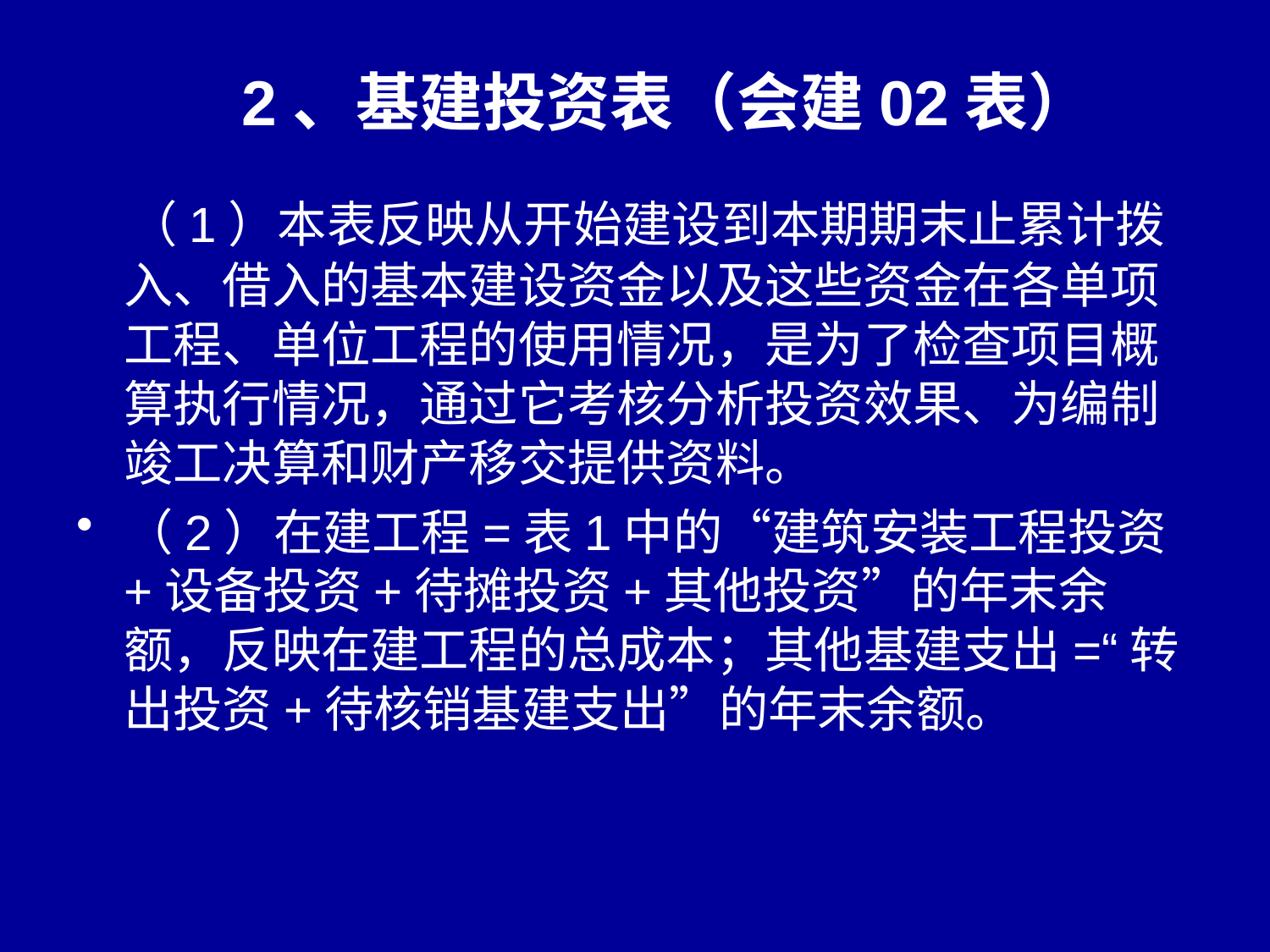

# 2、基建投资表（会建02表）
   （1）本表反映从开始建设到本期期末止累计拨入、借入的基本建设资金以及这些资金在各单项工程、单位工程的使用情况，是为了检查项目概算执行情况，通过它考核分析投资效果、为编制竣工决算和财产移交提供资料。
（2）在建工程=表1中的“建筑安装工程投资+设备投资+待摊投资+其他投资”的年末余额，反映在建工程的总成本；其他基建支出=“转出投资+待核销基建支出”的年末余额。